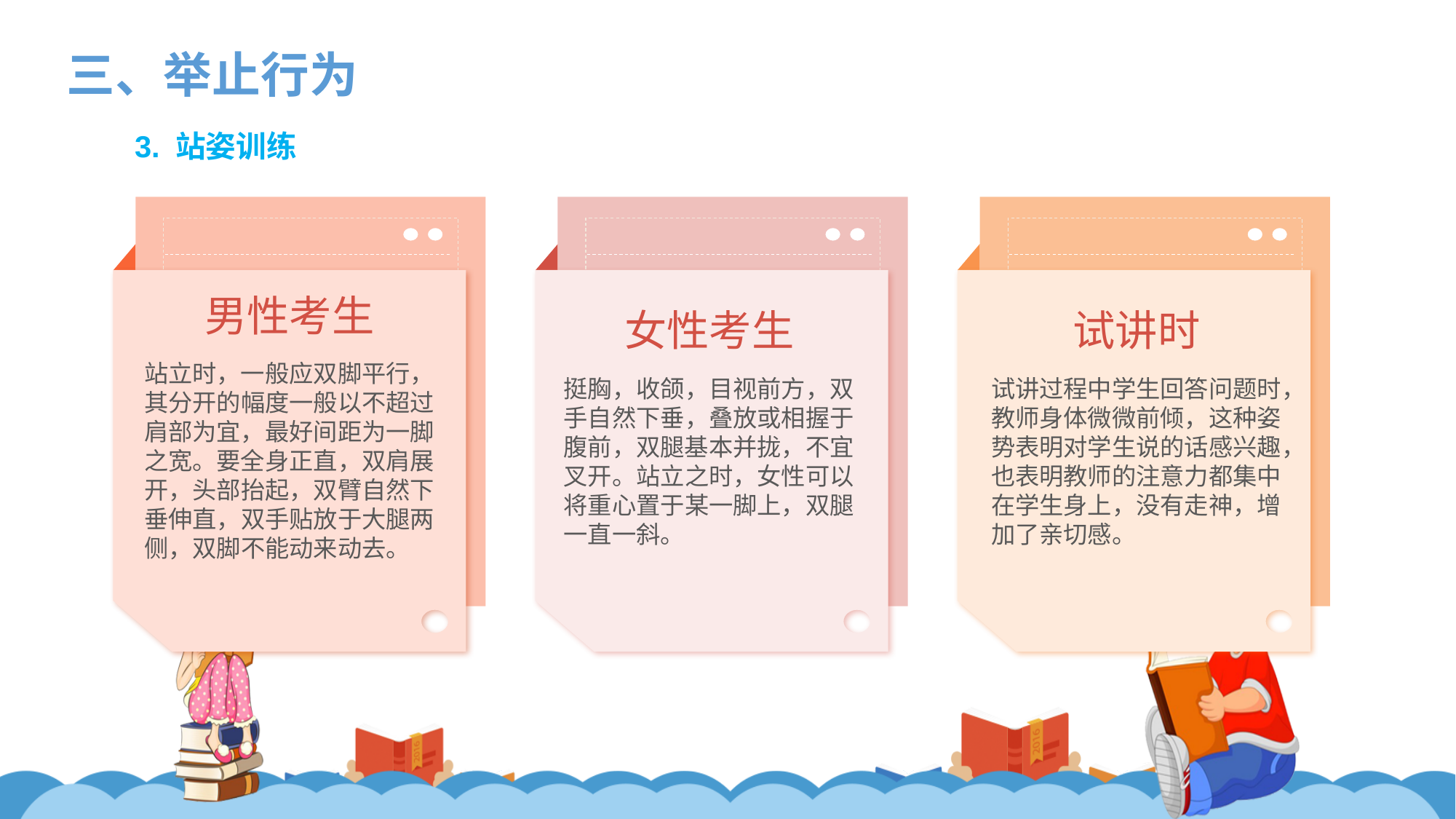

三、举止行为
3. 站姿训练

男性考生
站立时，一般应双脚平行，其分开的幅度一般以不超过肩部为宜，最好间距为一脚之宽。要全身正直，双肩展开，头部抬起，双臂自然下垂伸直，双手贴放于大腿两侧，双脚不能动来动去。
女性考生
挺胸，收颌，目视前方，双手自然下垂，叠放或相握于腹前，双腿基本并拢，不宜叉开。站立之时，女性可以将重心置于某一脚上，双腿一直一斜。
试讲时
试讲过程中学生回答问题时，教师身体微微前倾，这种姿势表明对学生说的话感兴趣，也表明教师的注意力都集中在学生身上，没有走神，增加了亲切感。